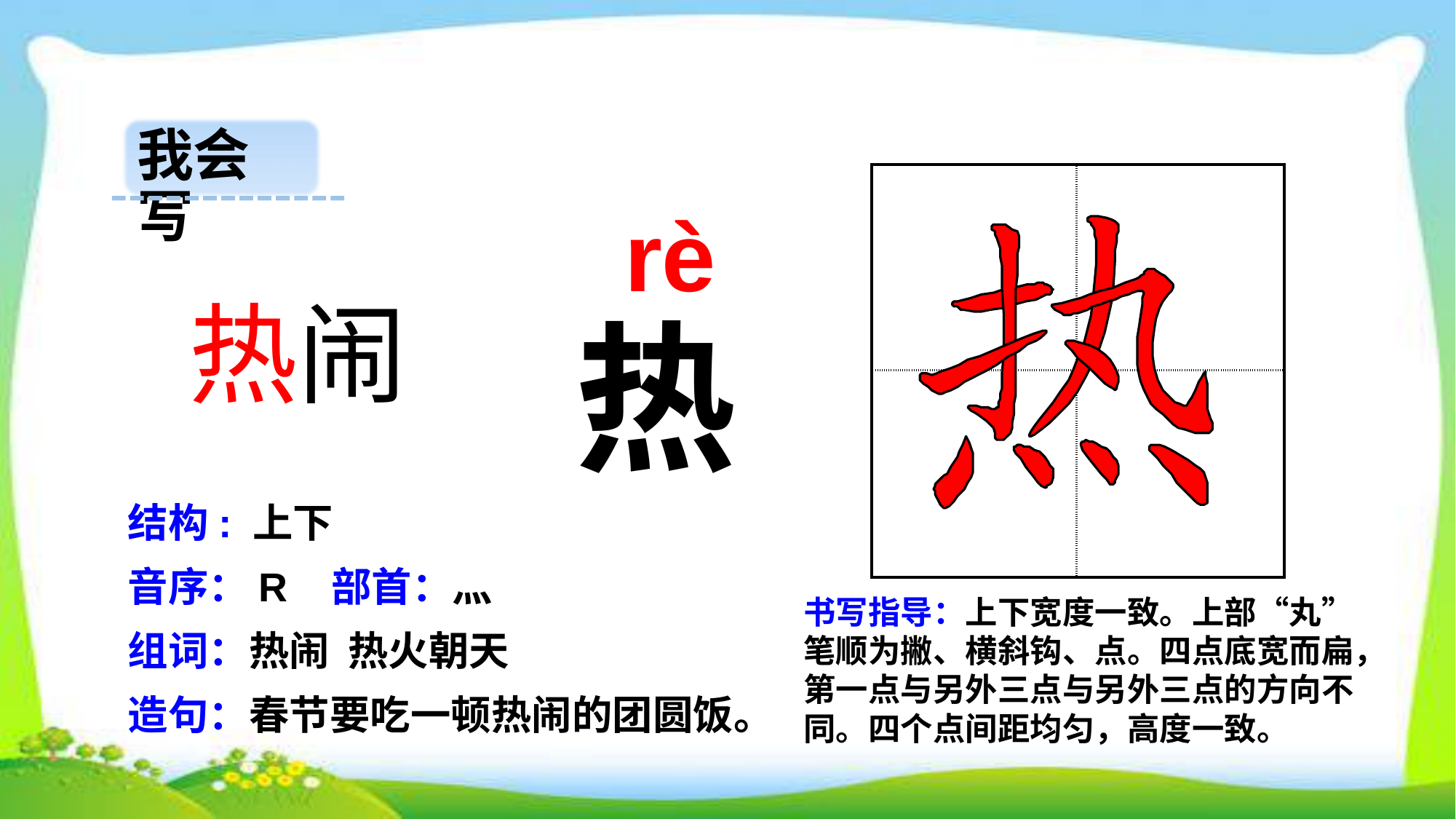

我会写

|  |  |
| --- | --- |
|  |  |
   rè

 热闹

热

结构: 上下
音序：R   部首：灬
书写指导：上下宽度一致。上部“丸”笔顺为撇、横斜钩、点。四点底宽而扁，第一点与另外三点与另外三点的方向不同。四个点间距均匀，高度一致。
组词：热闹  热火朝天
造句：春节要吃一顿热闹的团圆饭。